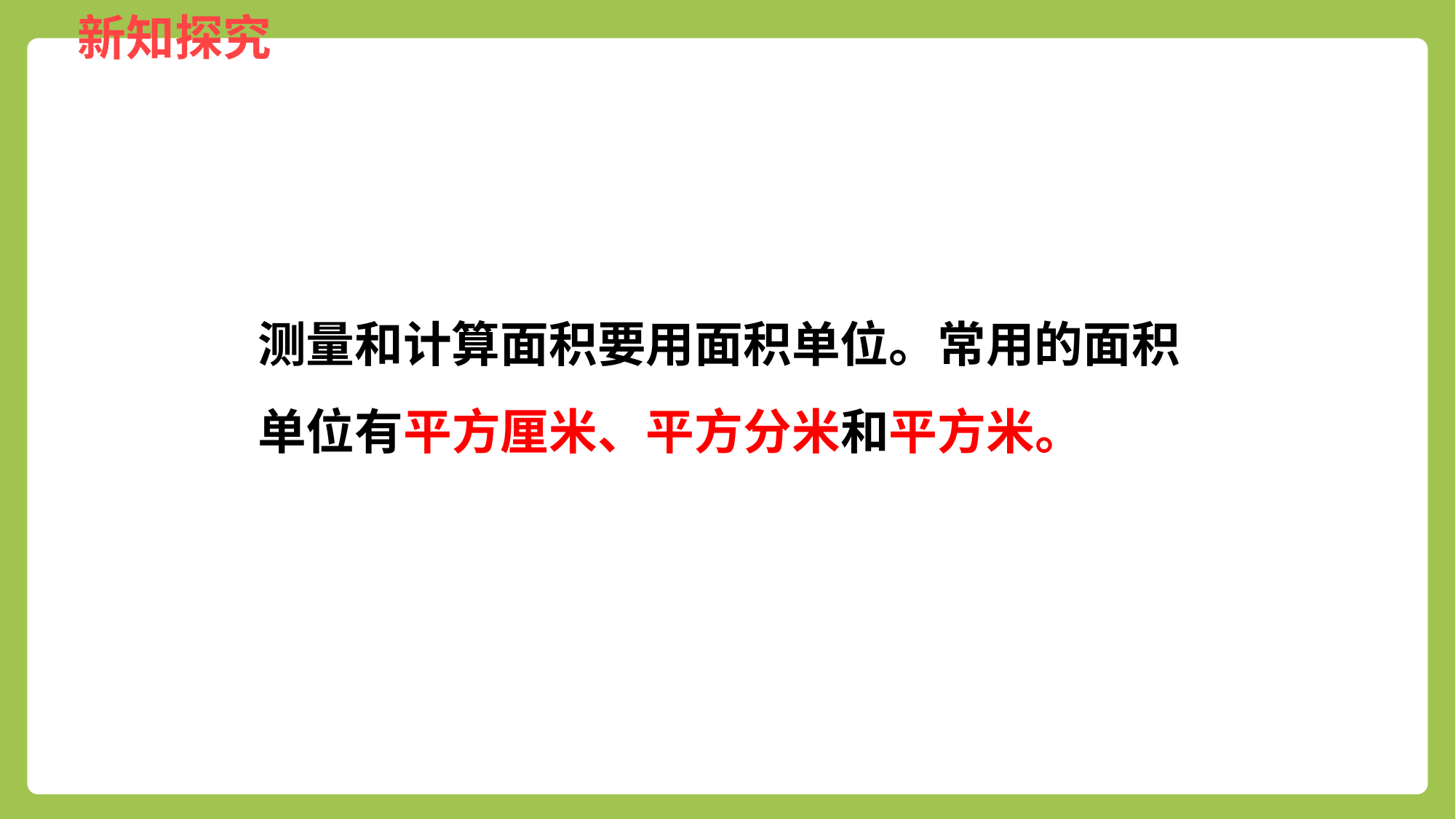

测量和计算面积要用面积单位。常用的面积单位有平方厘米、平方分米和平方米。